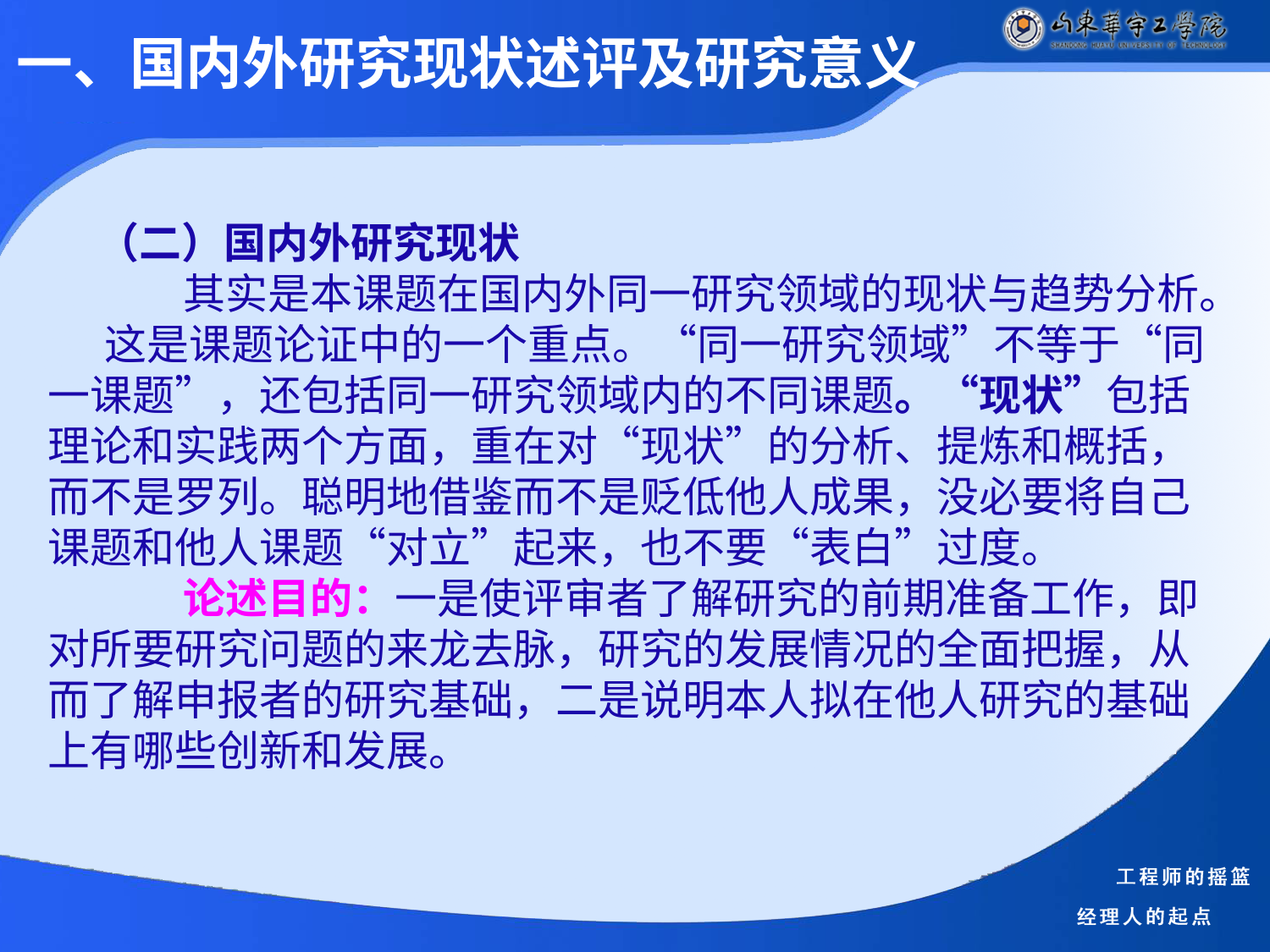

一、国内外研究现状述评及研究意义
（二）国内外研究现状
        其实是本课题在国内外同一研究领域的现状与趋势分析。      这是课题论证中的一个重点。“同一研究领域”不等于“同一课题”，还包括同一研究领域内的不同课题。“现状”包括理论和实践两个方面，重在对“现状”的分析、提炼和概括，而不是罗列。聪明地借鉴而不是贬低他人成果，没必要将自己课题和他人课题“对立”起来，也不要“表白”过度。
        论述目的：一是使评审者了解研究的前期准备工作，即对所要研究问题的来龙去脉，研究的发展情况的全面把握，从而了解申报者的研究基础，二是说明本人拟在他人研究的基础上有哪些创新和发展。